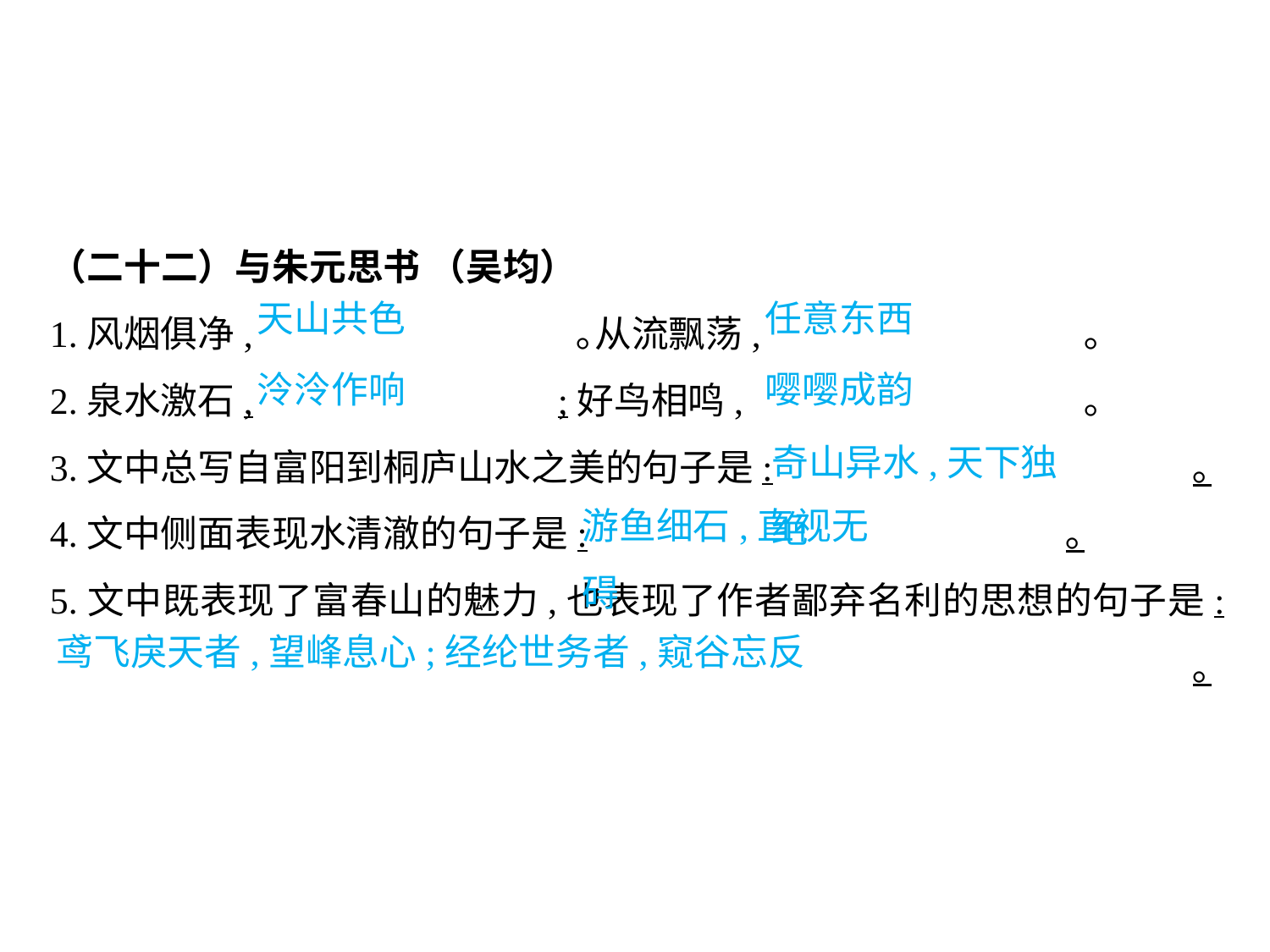

（二十二）与朱元思书 （吴均）
1.风烟俱净,			 ｡从流飘荡,			 ｡
2.泉水激石,			;好鸟相鸣,			 ｡
3.文中总写自富阳到桐庐山水之美的句子是:				｡
4.文中侧面表现水清澈的句子是:				｡
5.文中既表现了富春山的魅力,也表现了作者鄙弃名利的思想的句子是:									｡
天山共色			任意东西
泠泠作响			嘤嘤成韵
奇山异水,天下独绝
游鱼细石,直视无碍
鸢飞戾天者,望峰息心;经纶世务者,窥谷忘反